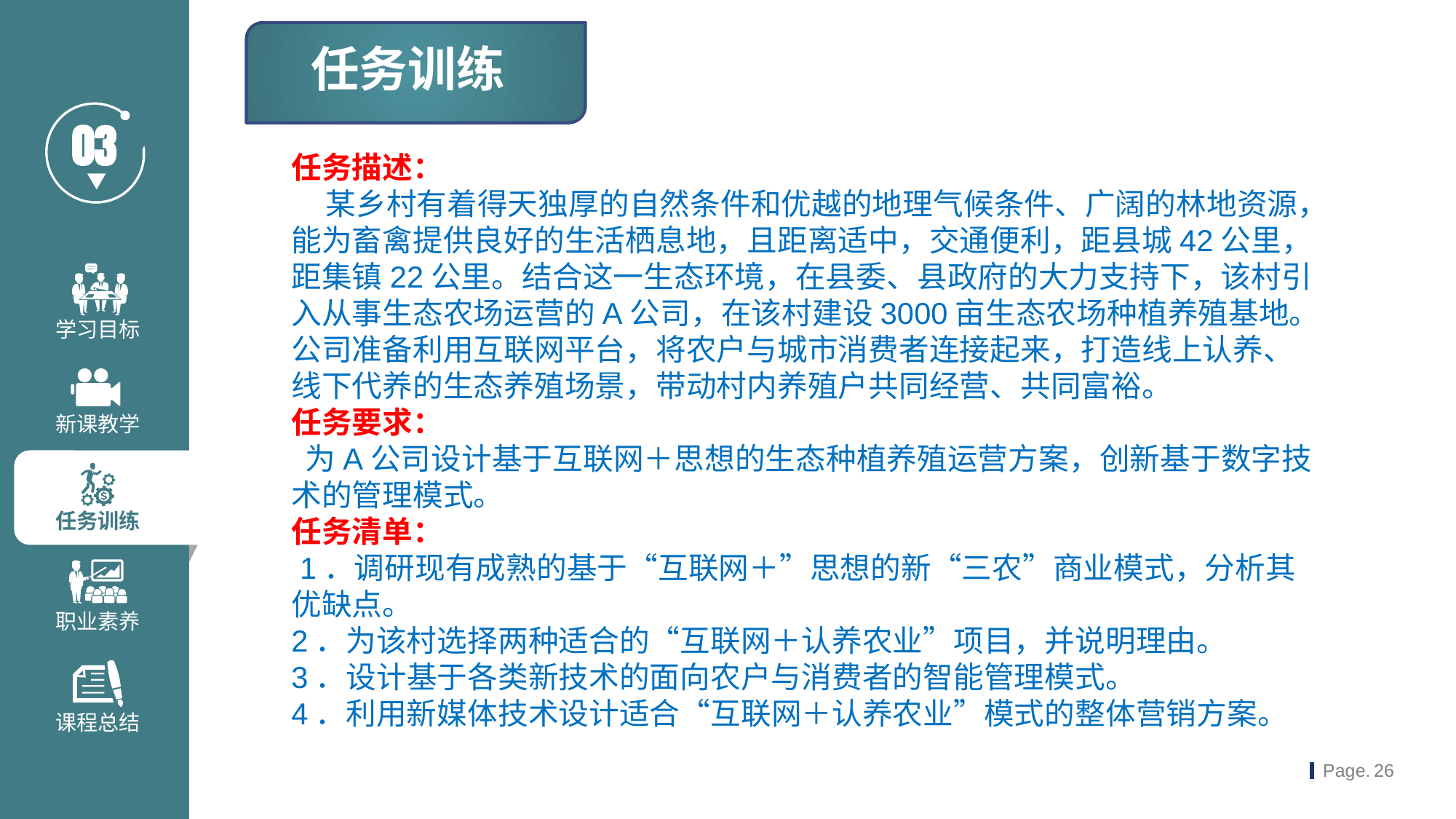

任务训练
任务描述：
    某乡村有着得天独厚的自然条件和优越的地理气候条件、广阔的林地资源，能为畜禽提供良好的生活栖息地，且距离适中，交通便利，距县城42公里，距集镇22公里。结合这一生态环境，在县委、县政府的大力支持下，该村引入从事生态农场运营的A公司，在该村建设3000亩生态农场种植养殖基地。公司准备利用互联网平台，将农户与城市消费者连接起来，打造线上认养、线下代养的生态养殖场景，带动村内养殖户共同经营、共同富裕。
任务要求：
 为A公司设计基于互联网＋思想的生态种植养殖运营方案，创新基于数字技术的管理模式。
任务清单：
 1．调研现有成熟的基于“互联网＋”思想的新“三农”商业模式，分析其优缺点。
2．为该村选择两种适合的“互联网＋认养农业”项目，并说明理由。
3．设计基于各类新技术的面向农户与消费者的智能管理模式。
4．利用新媒体技术设计适合“互联网＋认养农业”模式的整体营销方案。